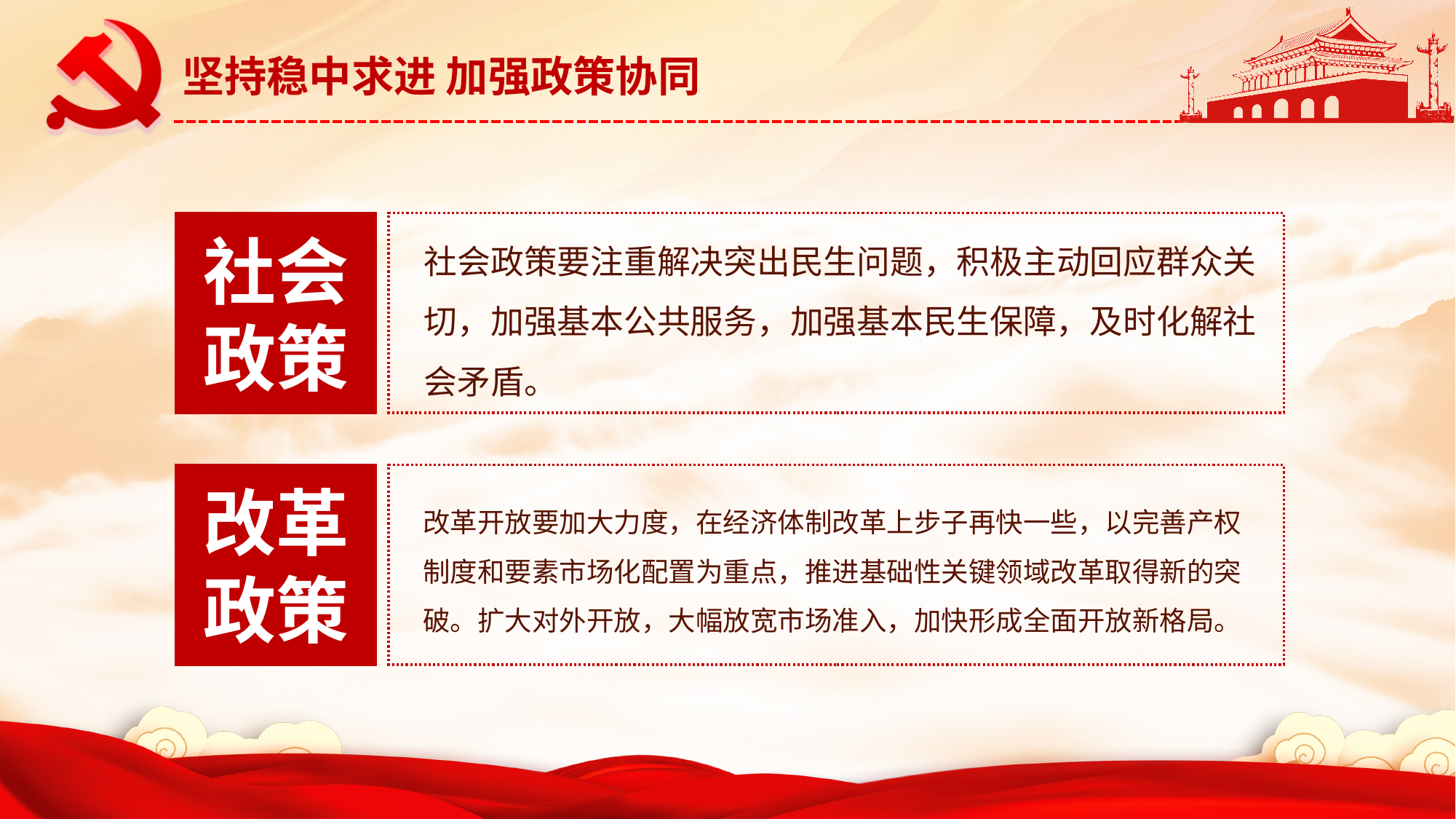

社会政策

社会政策要注重解决突出民生问题，积极主动回应群众关切，加强基本公共服务，加强基本民生保障，及时化解社会矛盾。
改革政策

改革开放要加大力度，在经济体制改革上步子再快一些，以完善产权制度和要素市场化配置为重点，推进基础性关键领域改革取得新的突破。扩大对外开放，大幅放宽市场准入，加快形成全面开放新格局。